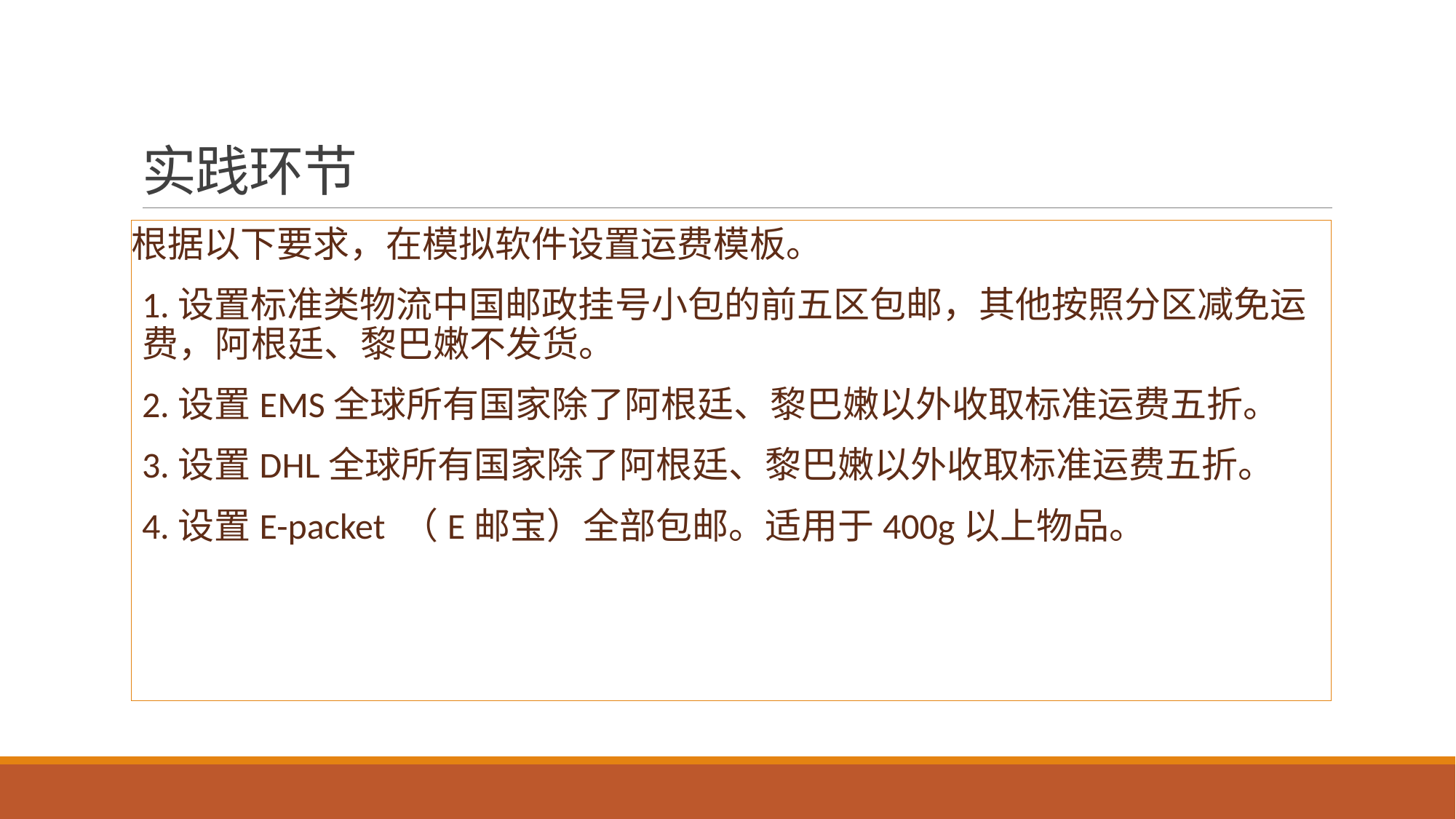

# 实践环节
根据以下要求，在模拟软件设置运费模板。
1.设置标准类物流中国邮政挂号小包的前五区包邮，其他按照分区减免运费，阿根廷、黎巴嫩不发货。
2.设置EMS全球所有国家除了阿根廷、黎巴嫩以外收取标准运费五折。
3.设置DHL全球所有国家除了阿根廷、黎巴嫩以外收取标准运费五折。
4.设置E-packet （E邮宝）全部包邮。适用于400g以上物品。